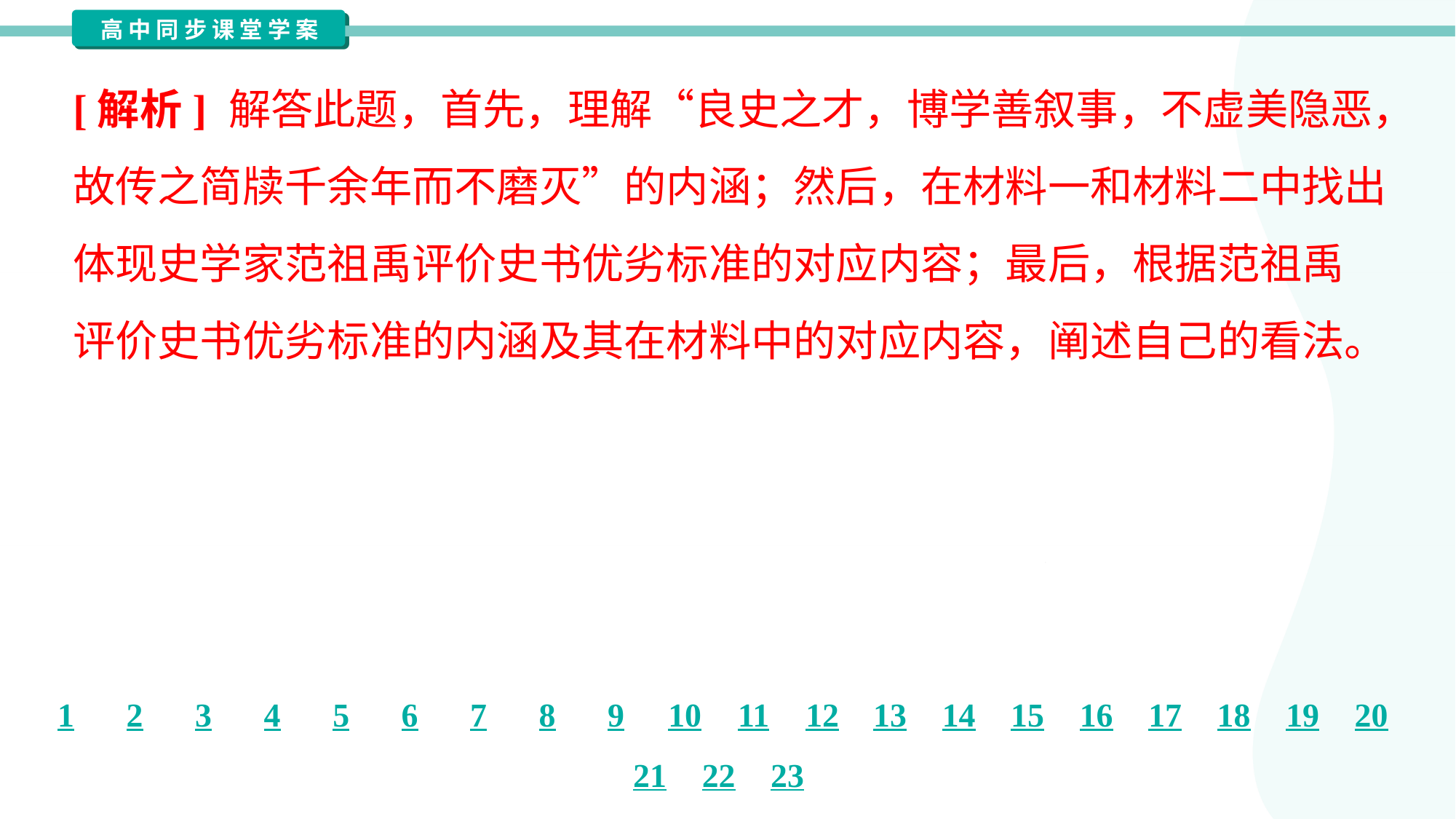

[解析] 解答此题，首先，理解“良史之才，博学善叙事，不虚美隐恶，
故传之简牍千余年而不磨灭”的内涵；然后，在材料一和材料二中找出
体现史学家范祖禹评价史书优劣标准的对应内容；最后，根据范祖禹
评价史书优劣标准的内涵及其在材料中的对应内容，阐述自己的看法。